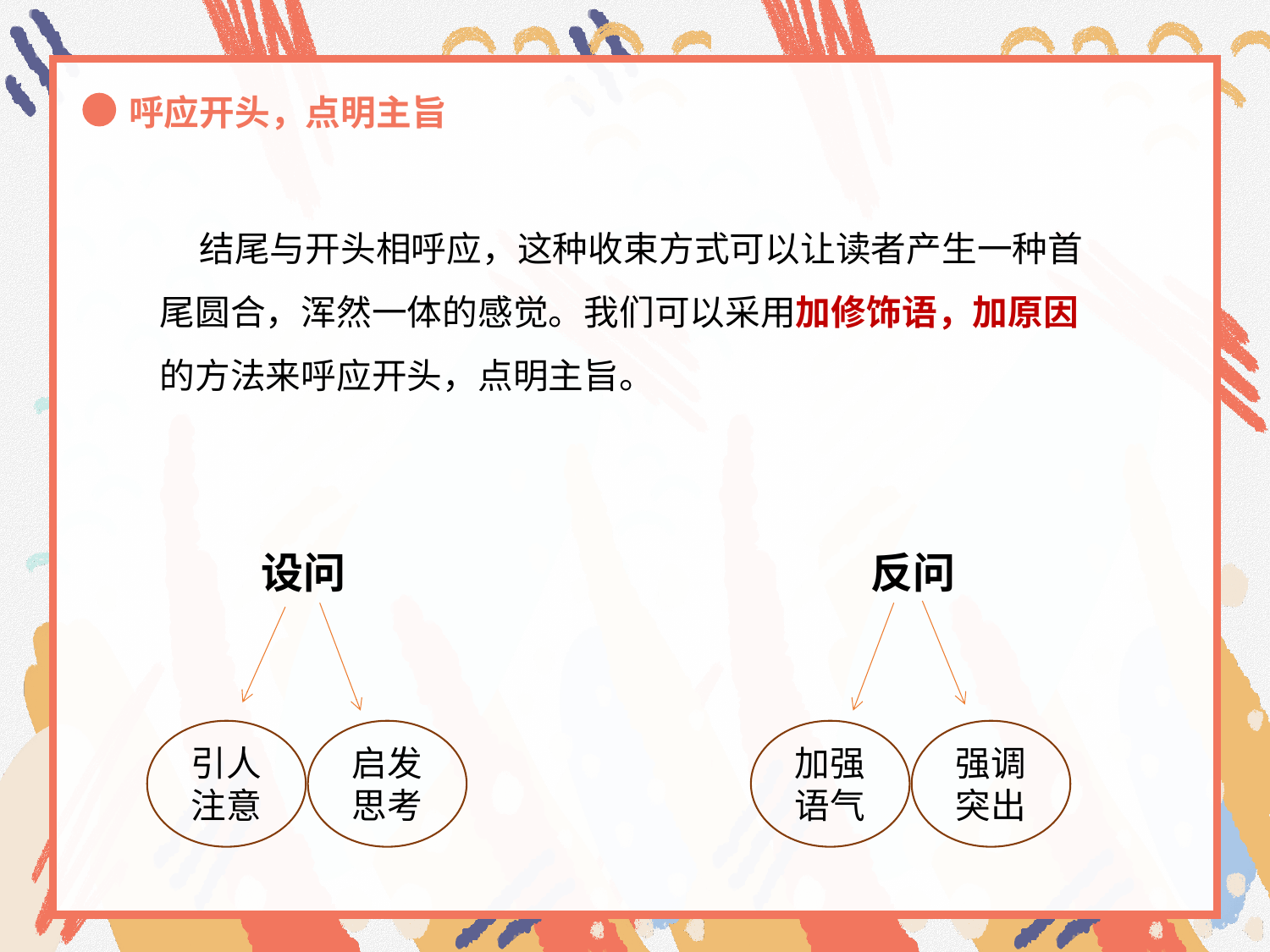

呼应开头，点明主旨

    结尾与开头相呼应，这种收束方式可以让读者产生一种首尾圆合，浑然一体的感觉。我们可以采用加修饰语，加原因的方法来呼应开头，点明主旨。
设问
反问
引人注意
启发思考
加强语气
强调突出